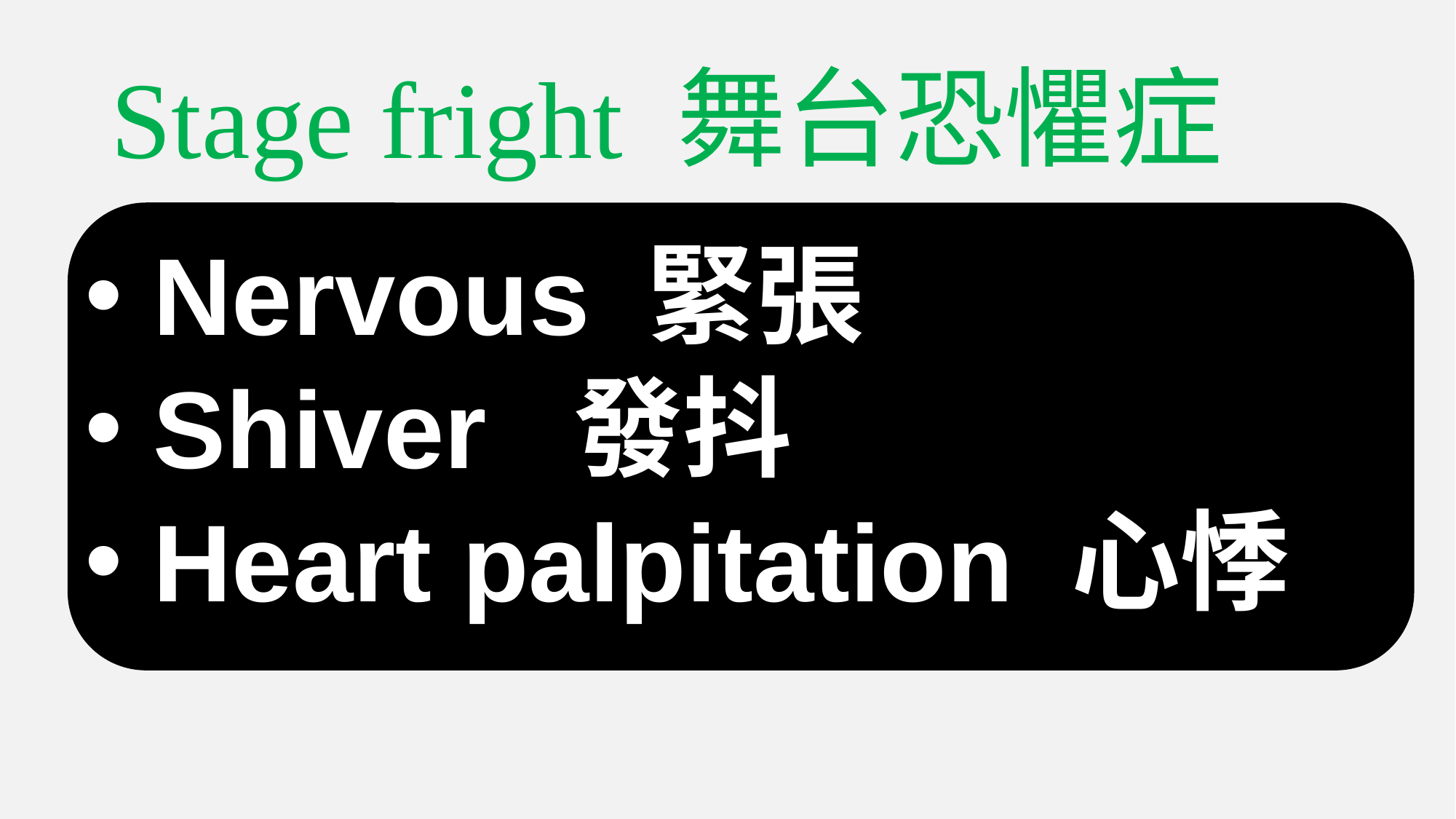

# Stage fright 舞台恐懼症

 Nervous 緊張
 Shiver  發抖
 Heart palpitation 心悸